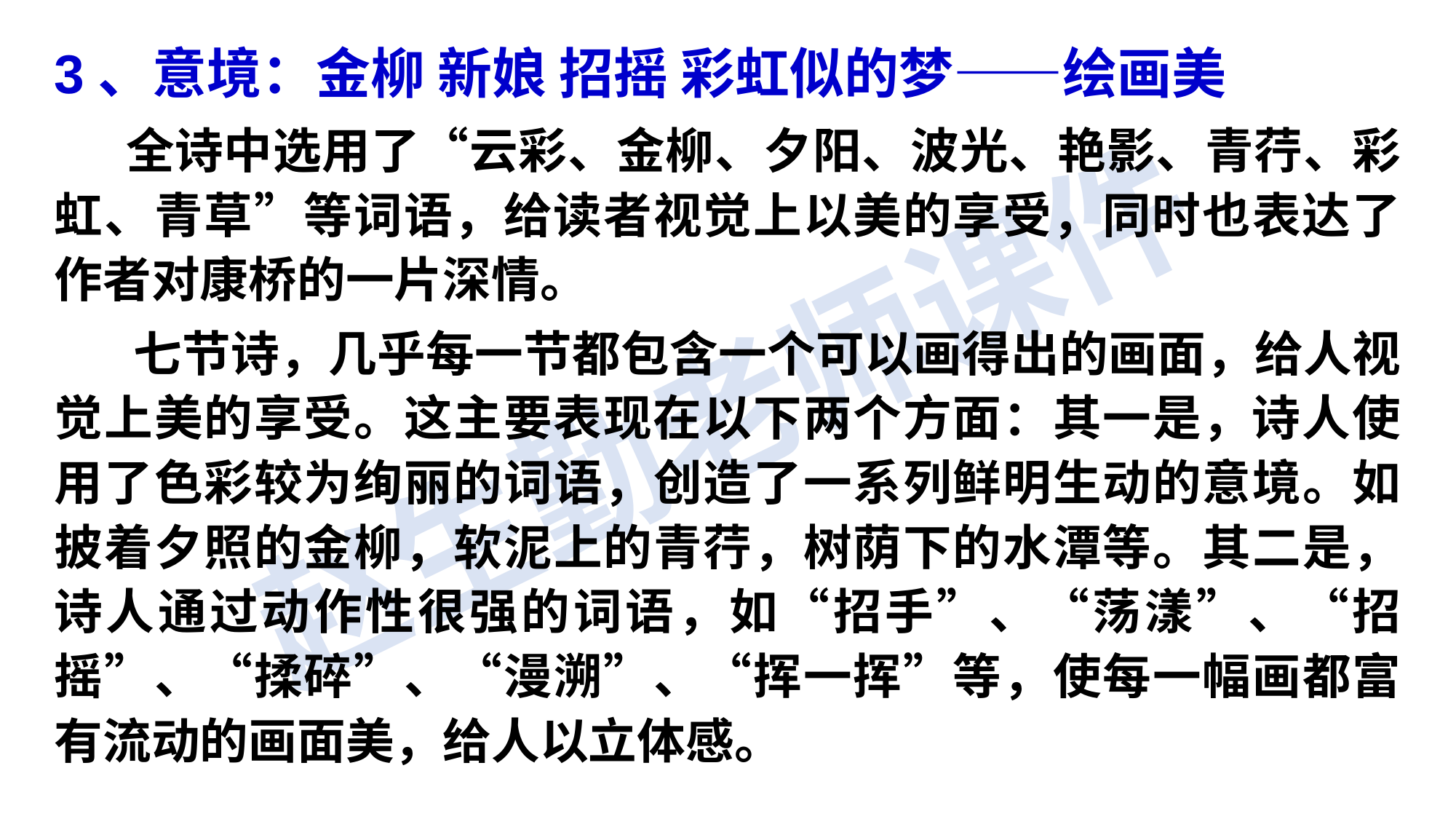

3、意境：金柳 新娘 招摇 彩虹似的梦——绘画美
      全诗中选用了“云彩、金柳、夕阳、波光、艳影、青荇、彩虹、青草”等词语，给读者视觉上以美的享受，同时也表达了作者对康桥的一片深情。
      七节诗，几乎每一节都包含一个可以画得出的画面，给人视觉上美的享受。这主要表现在以下两个方面：其一是，诗人使用了色彩较为绚丽的词语，创造了一系列鲜明生动的意境。如披着夕照的金柳，软泥上的青荇，树荫下的水潭等。其二是，诗人通过动作性很强的词语，如“招手”、“荡漾”、“招摇”、“揉碎”、“漫溯”、“挥一挥”等，使每一幅画都富有流动的画面美，给人以立体感。